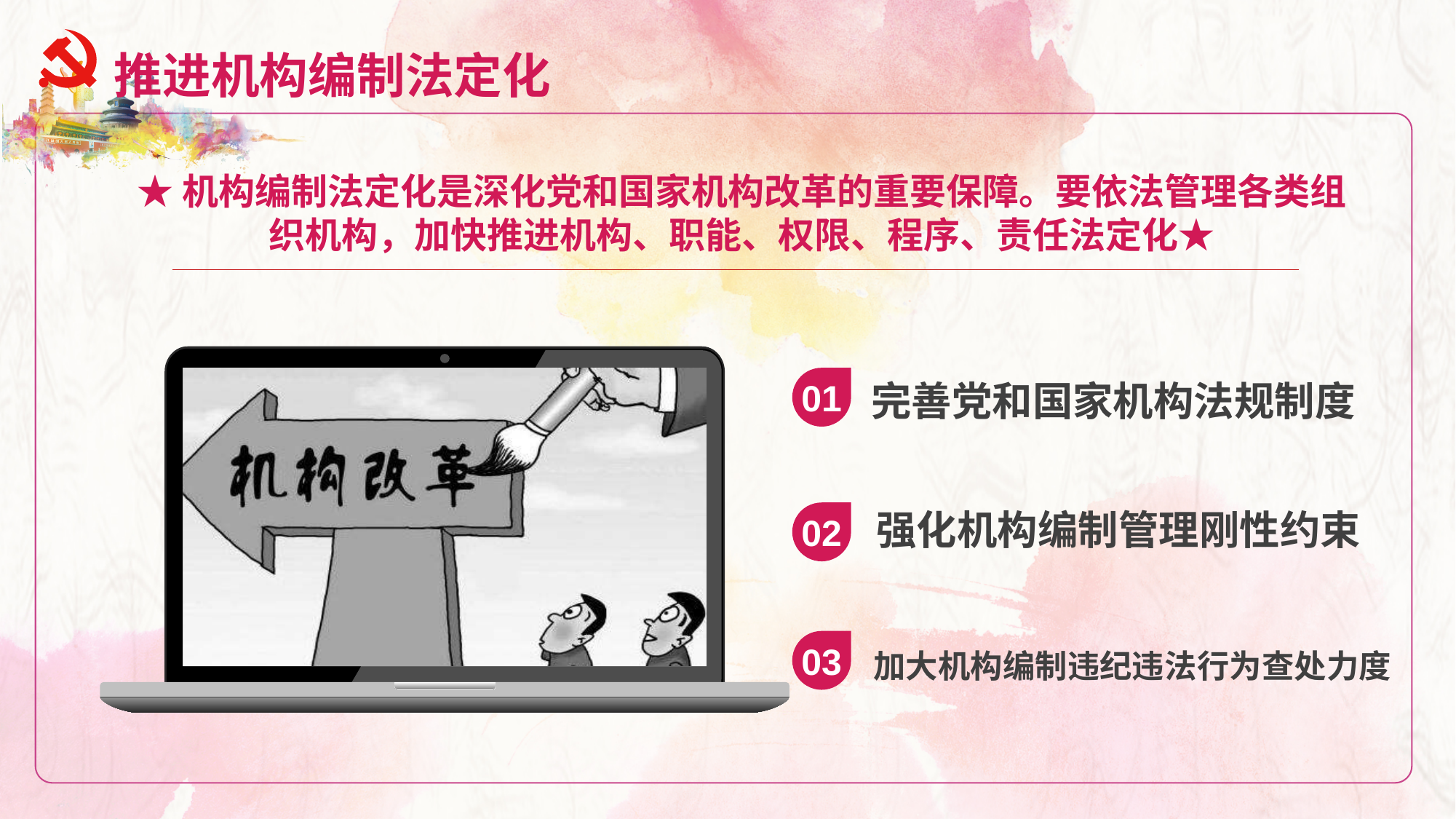

推进机构编制法定化
★机构编制法定化是深化党和国家机构改革的重要保障。要依法管理各类组织机构，加快推进机构、职能、权限、程序、责任法定化★

完善党和国家机构法规制度
01
强化机构编制管理刚性约束
02
加大机构编制违纪违法行为查处力度
03